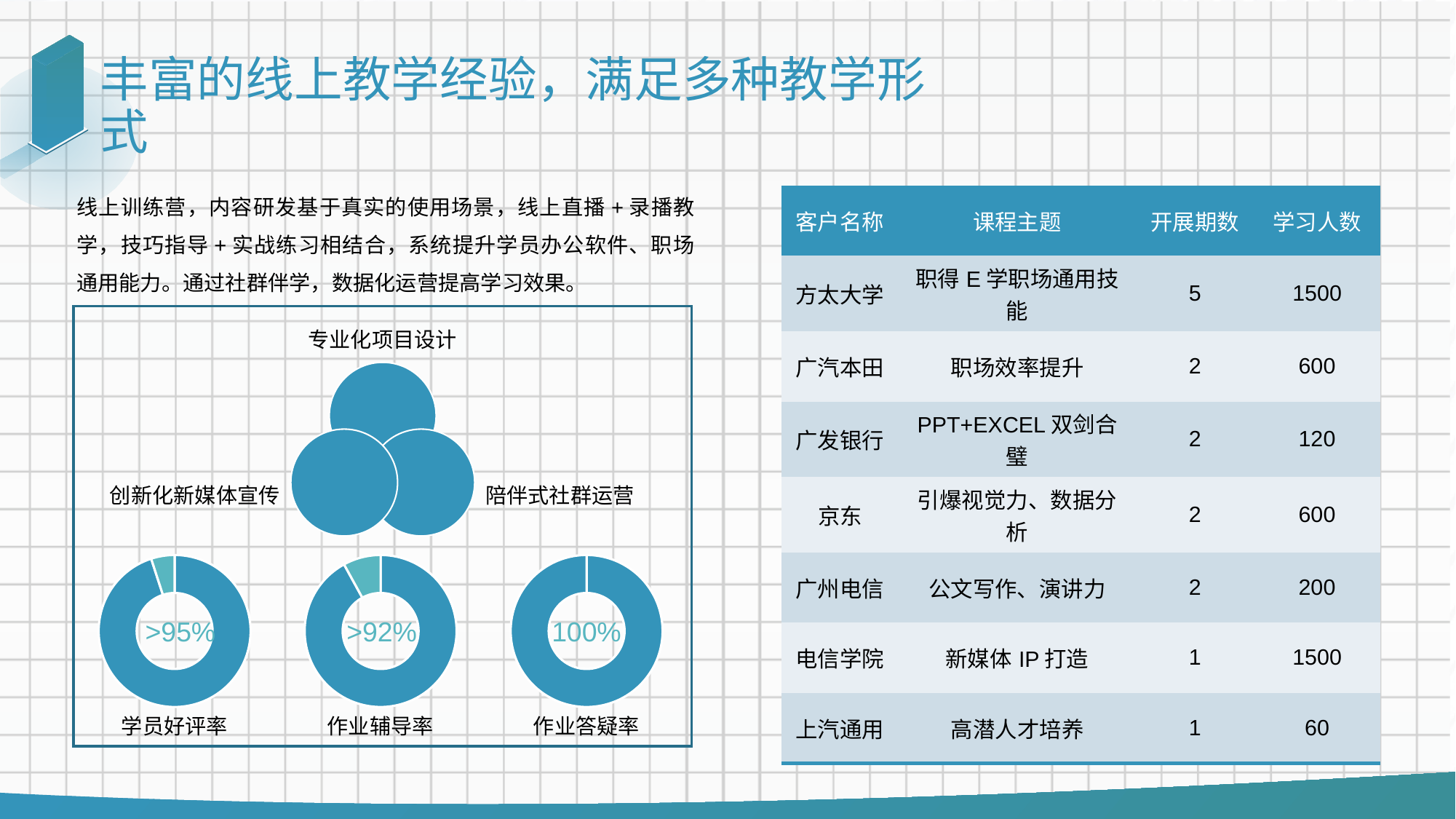

# 丰富的线上教学经验，满足多种教学形式
线上训练营，内容研发基于真实的使用场景，线上直播+录播教学，技巧指导+实战练习相结合，系统提升学员办公软件、职场通用能力。通过社群伴学，数据化运营提高学习效果。
| 客户名称 | 课程主题 | 开展期数 | 学习人数 |
| --- | --- | --- | --- |
| 方太大学 | 职得E学职场通用技能 | 5 | 1500 |
| 广汽本田 | 职场效率提升 | 2 | 600 |
| 广发银行 | PPT+EXCEL双剑合璧 | 2 | 120 |
| 京东 | 引爆视觉力、数据分析 | 2 | 600 |
| 广州电信 | 公文写作、演讲力 | 2 | 200 |
| 电信学院 | 新媒体IP打造 | 1 | 1500 |
| 上汽通用 | 高潜人才培养 | 1 | 60 |

专业化项目设计

创新化新媒体宣传
陪伴式社群运营

### Chart

| Category | 销售额 |
|---|---|
| 第一季度 | 0.95 |
| 第二季度 | 0.050000000000000044 |
>95%

### Chart

| Category | 销售额 |
|---|---|
| 第一季度 | 0.92 |
| 第二季度 | 0.07999999999999996 |

### Chart

| Category | 销售额 |
|---|---|
| 第一季度 | 1.0 |
| 第二季度 | 0.0 |
>92%
100%
学员好评率
作业辅导率
作业答疑率